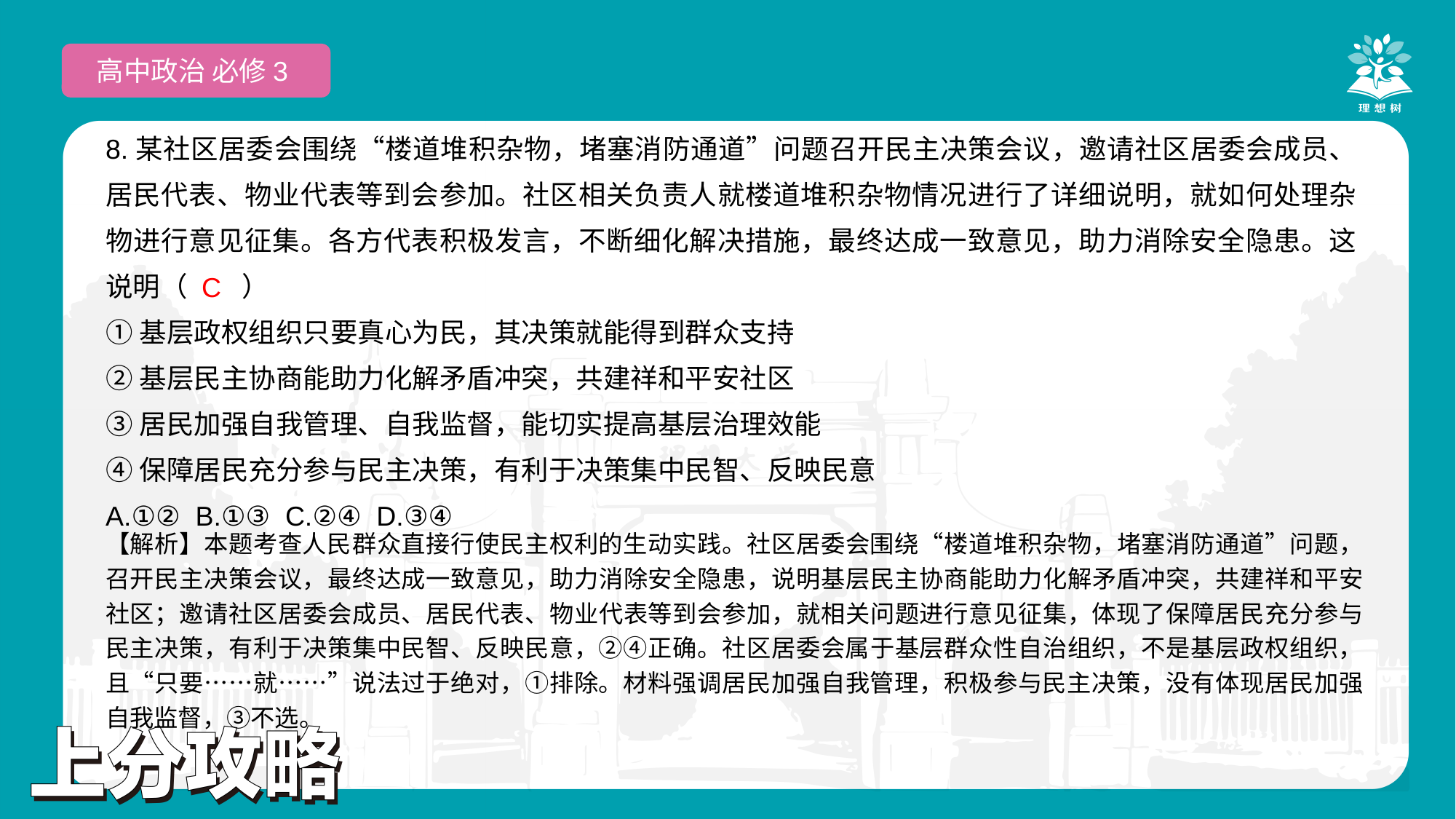

高中政治 必修3
8.某社区居委会围绕“楼道堆积杂物，堵塞消防通道”问题召开民主决策会议，邀请社区居委会成员、居民代表、物业代表等到会参加。社区相关负责人就楼道堆积杂物情况进行了详细说明，就如何处理杂物进行意见征集。各方代表积极发言，不断细化解决措施，最终达成一致意见，助力消除安全隐患。这说明（　　）
①基层政权组织只要真心为民，其决策就能得到群众支持
②基层民主协商能助力化解矛盾冲突，共建祥和平安社区
③居民加强自我管理、自我监督，能切实提高基层治理效能
④保障居民充分参与民主决策，有利于决策集中民智、反映民意
A.①②  B.①③  C.②④  D.③④
 C
【解析】本题考查人民群众直接行使民主权利的生动实践。社区居委会围绕“楼道堆积杂物，堵塞消防通道”问题，召开民主决策会议，最终达成一致意见，助力消除安全隐患，说明基层民主协商能助力化解矛盾冲突，共建祥和平安社区；邀请社区居委会成员、居民代表、物业代表等到会参加，就相关问题进行意见征集，体现了保障居民充分参与民主决策，有利于决策集中民智、反映民意，②④正确。社区居委会属于基层群众性自治组织，不是基层政权组织，且“只要……就……”说法过于绝对，①排除。材料强调居民加强自我管理，积极参与民主决策，没有体现居民加强自我监督，③不选。